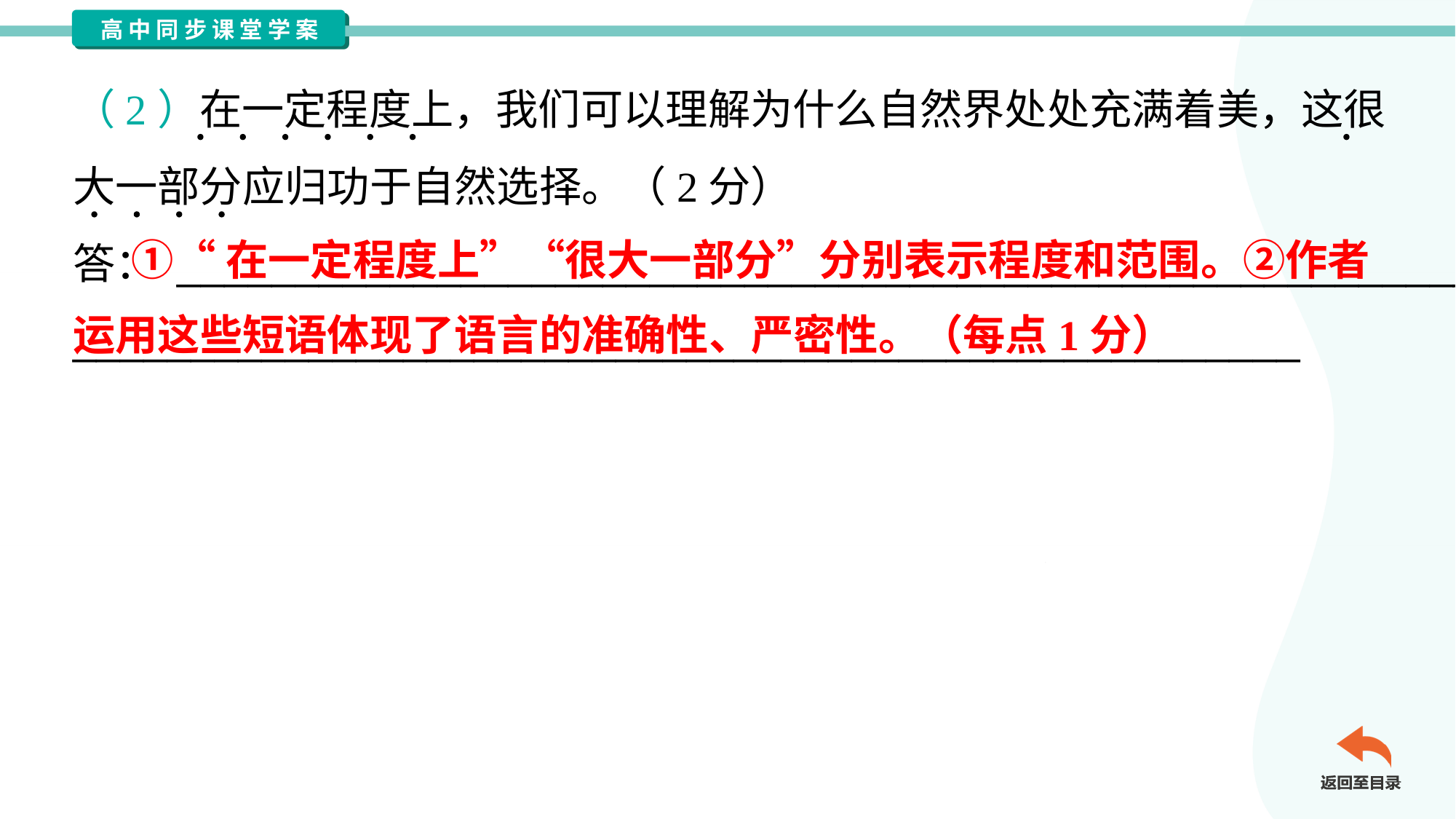

（2）在一定程度上，我们可以理解为什么自然界处处充满着美，这很
大一部分应归功于自然选择。（2分）
答： ________________________________________________________
____________________________________________________

      ①“在一定程度上”“很大一部分”分别表示程度和范围。②作者
运用这些短语体现了语言的准确性、严密性。（每点1分）